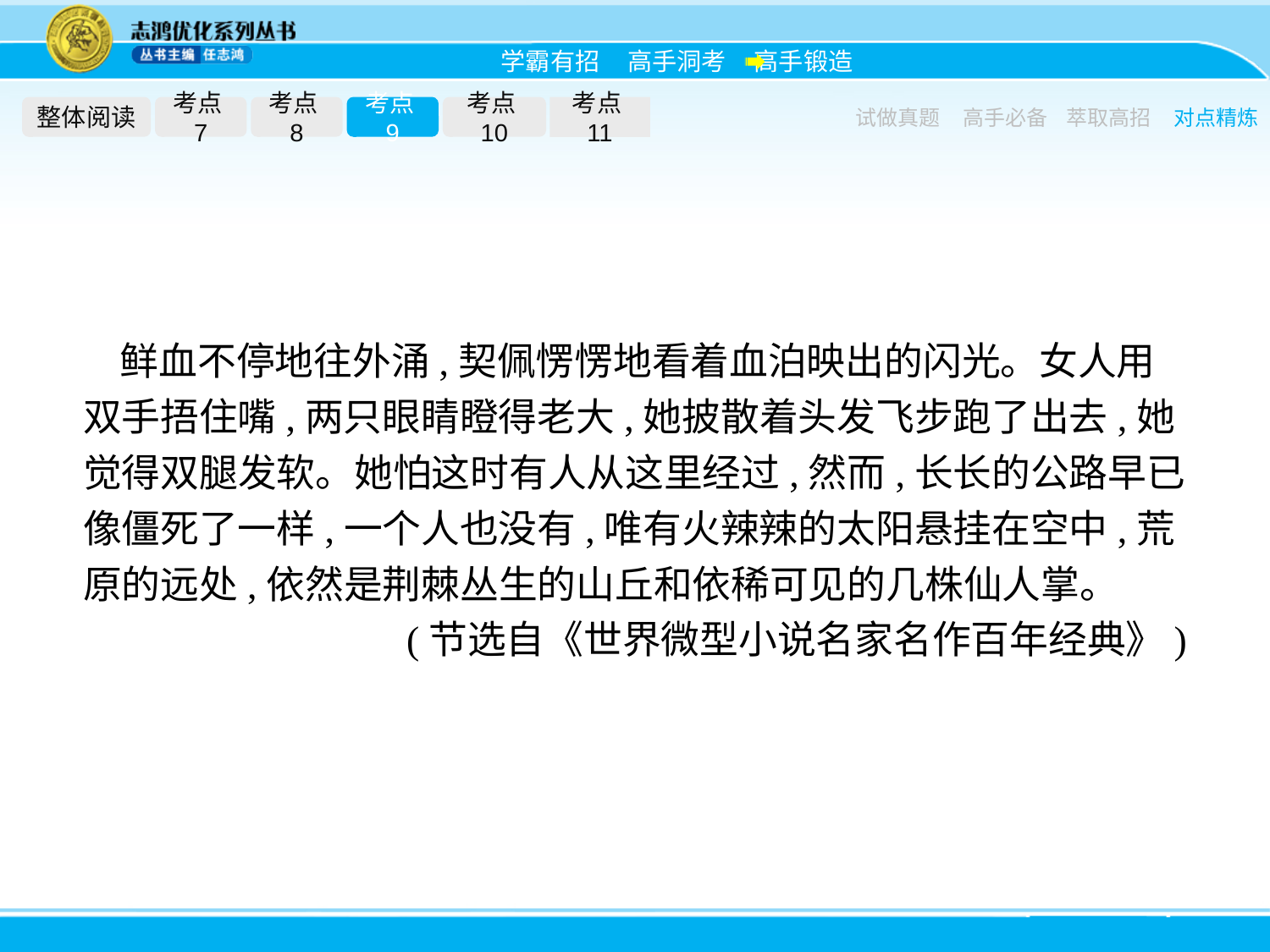

整体阅读
考点7
考点8
考点9
考点10
考点11
试做真题
高手必备
萃取高招
对点精炼
鲜血不停地往外涌,契佩愣愣地看着血泊映出的闪光。女人用双手捂住嘴,两只眼睛瞪得老大,她披散着头发飞步跑了出去,她觉得双腿发软。她怕这时有人从这里经过,然而,长长的公路早已像僵死了一样,一个人也没有,唯有火辣辣的太阳悬挂在空中,荒原的远处,依然是荆棘丛生的山丘和依稀可见的几株仙人掌。
(节选自《世界微型小说名家名作百年经典》)